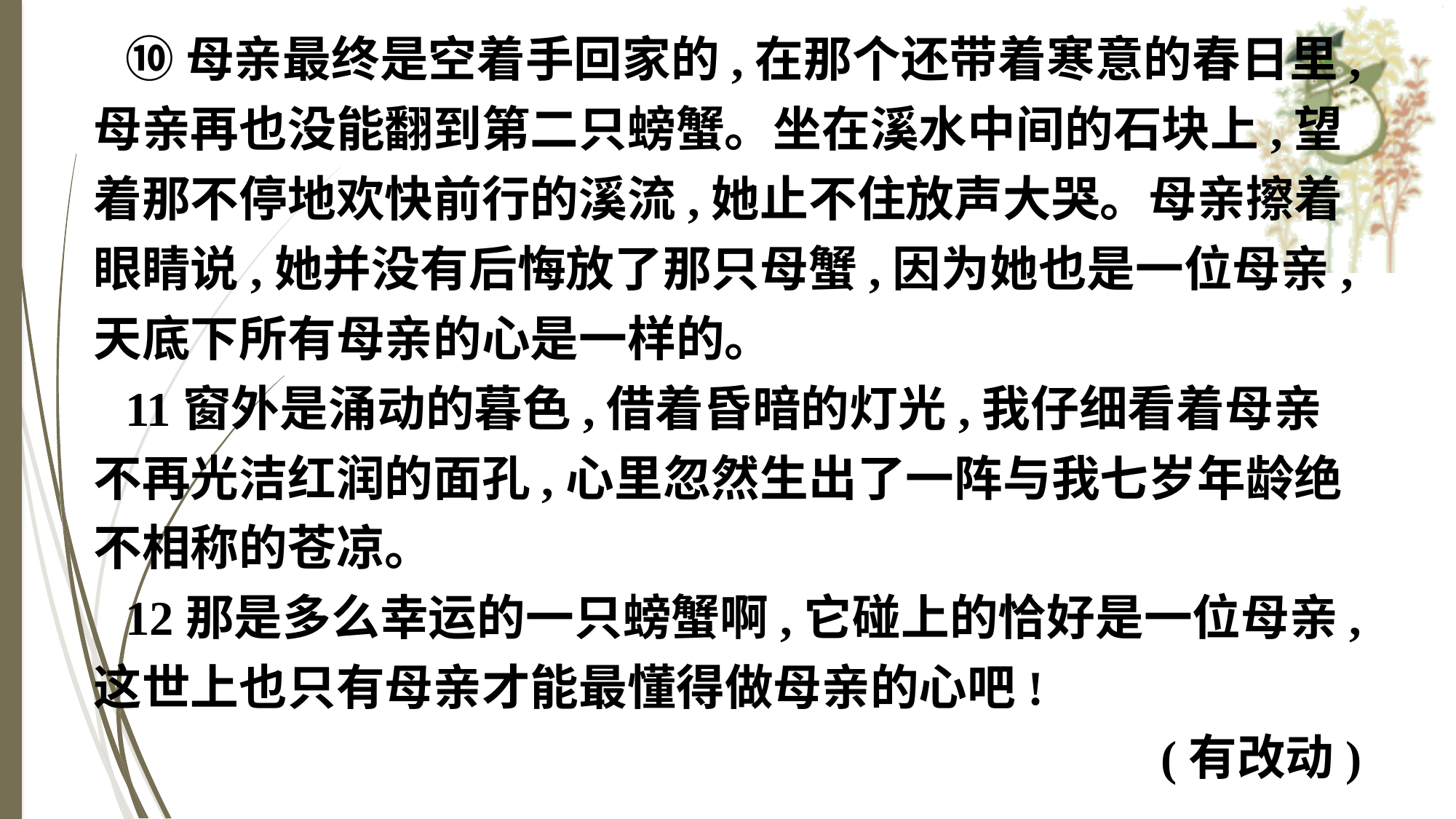

⑩母亲最终是空着手回家的,在那个还带着寒意的春日里,母亲再也没能翻到第二只螃蟹。坐在溪水中间的石块上,望着那不停地欢快前行的溪流,她止不住放声大哭。母亲擦着眼睛说,她并没有后悔放了那只母蟹,因为她也是一位母亲,天底下所有母亲的心是一样的。
11窗外是涌动的暮色,借着昏暗的灯光,我仔细看着母亲不再光洁红润的面孔,心里忽然生出了一阵与我七岁年龄绝不相称的苍凉。
12那是多么幸运的一只螃蟹啊,它碰上的恰好是一位母亲,这世上也只有母亲才能最懂得做母亲的心吧!
(有改动)